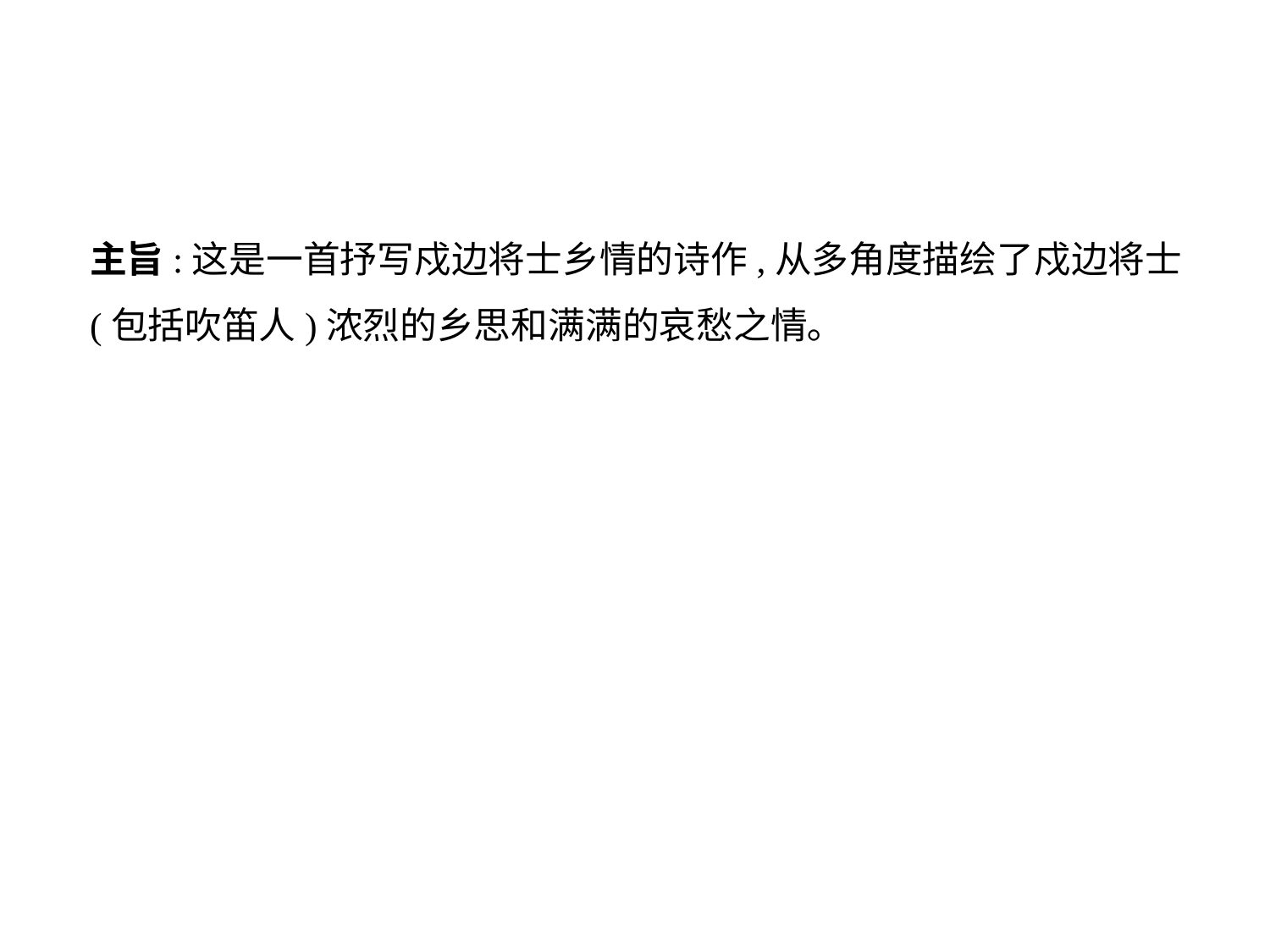

主旨:这是一首抒写戍边将士乡情的诗作,从多角度描绘了戍边将士(包括吹笛人)浓烈的乡思和满满的哀愁之情｡